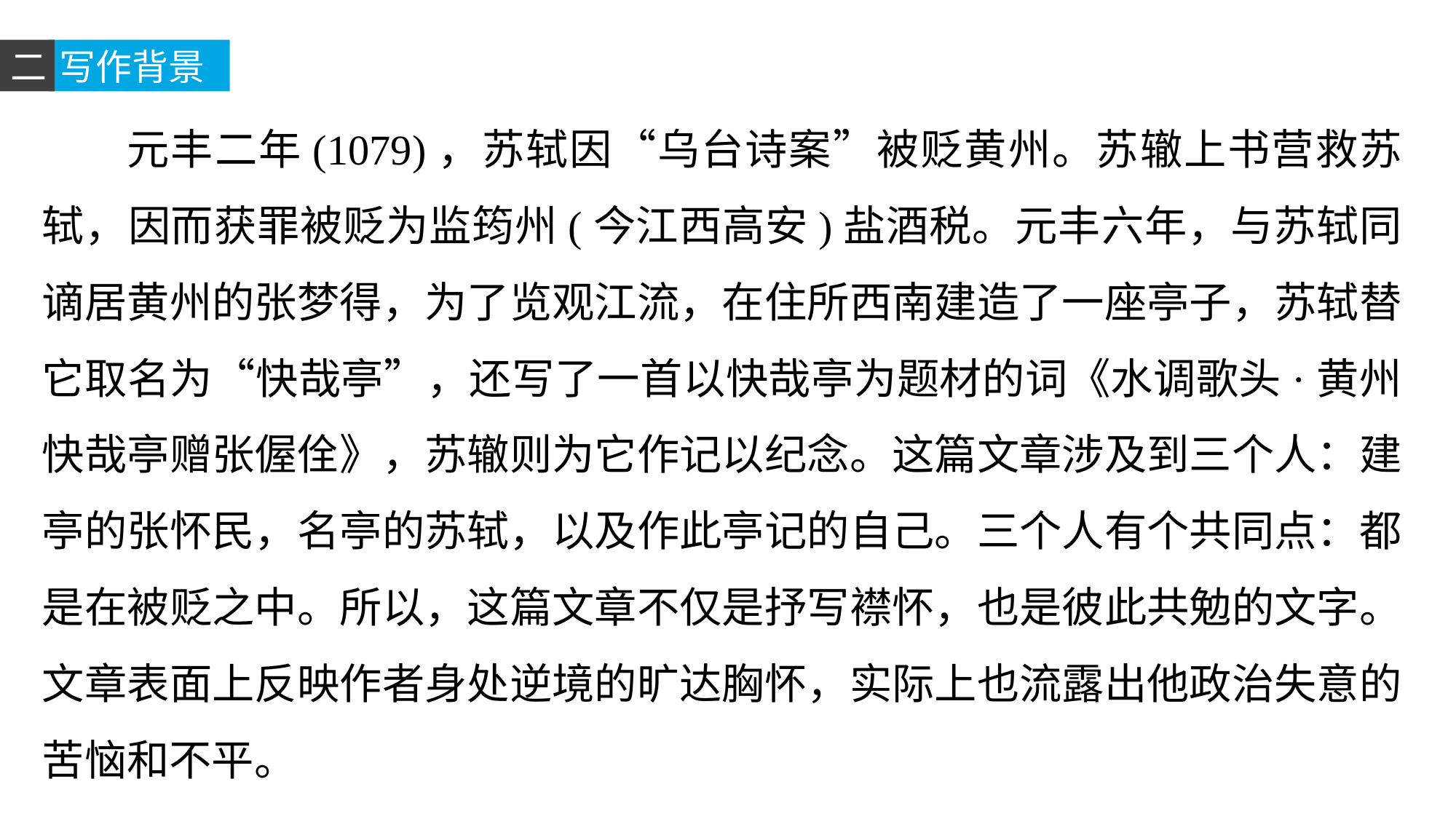

二
写作背景
元丰二年(1079)，苏轼因“乌台诗案”被贬黄州。苏辙上书营救苏轼，因而获罪被贬为监筠州(今江西高安)盐酒税。元丰六年，与苏轼同谪居黄州的张梦得，为了览观江流，在住所西南建造了一座亭子，苏轼替它取名为“快哉亭”，还写了一首以快哉亭为题材的词《水调歌头·黄州快哉亭赠张偓佺》，苏辙则为它作记以纪念。这篇文章涉及到三个人：建亭的张怀民，名亭的苏轼，以及作此亭记的自己。三个人有个共同点：都是在被贬之中。所以，这篇文章不仅是抒写襟怀，也是彼此共勉的文字。文章表面上反映作者身处逆境的旷达胸怀，实际上也流露出他政治失意的苦恼和不平。